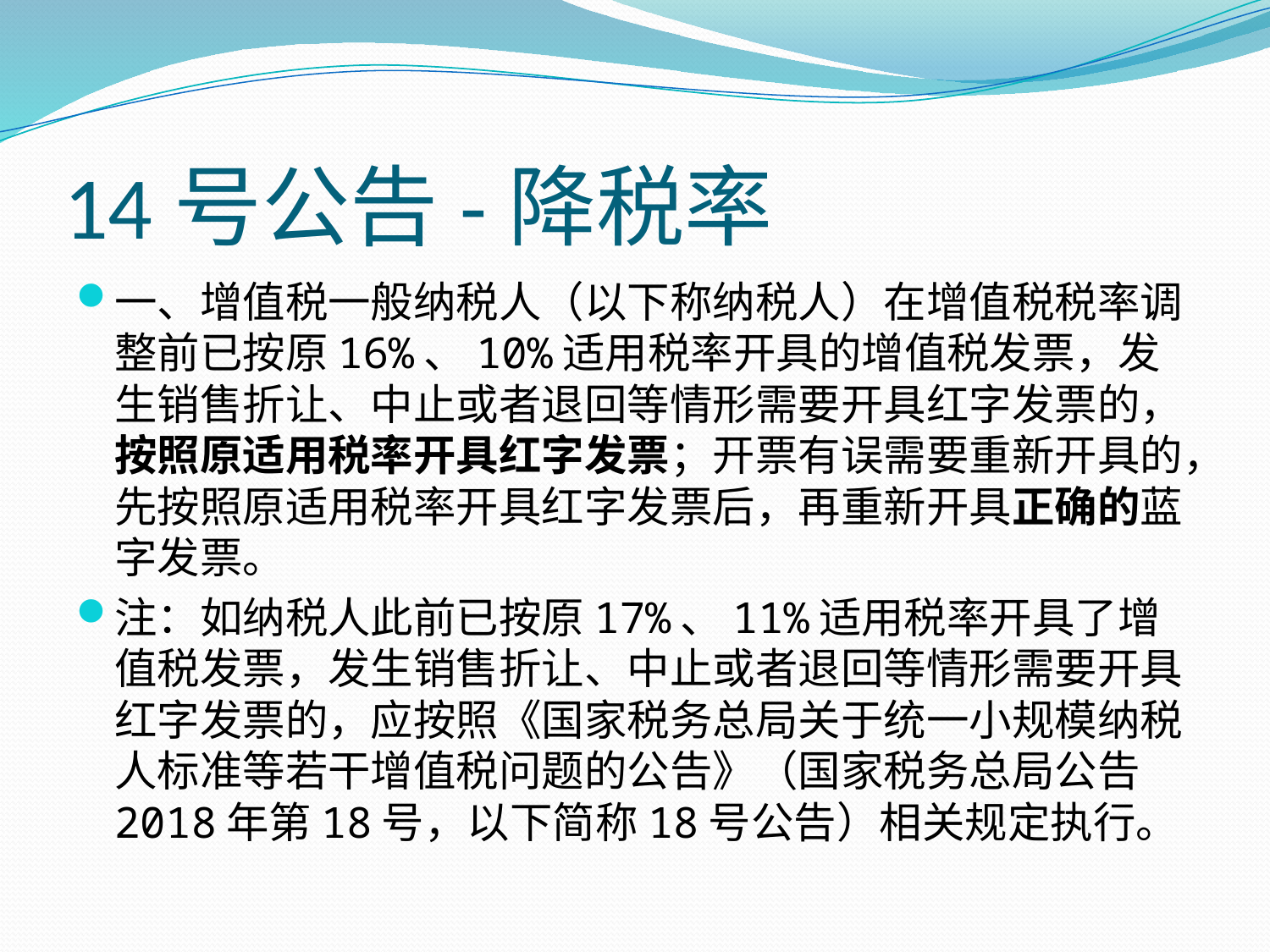

# 14号公告-降税率
一、增值税一般纳税人（以下称纳税人）在增值税税率调整前已按原16%、10%适用税率开具的增值税发票，发生销售折让、中止或者退回等情形需要开具红字发票的，按照原适用税率开具红字发票；开票有误需要重新开具的，先按照原适用税率开具红字发票后，再重新开具正确的蓝字发票。
注：如纳税人此前已按原17%、11%适用税率开具了增值税发票，发生销售折让、中止或者退回等情形需要开具红字发票的，应按照《国家税务总局关于统一小规模纳税人标准等若干增值税问题的公告》（国家税务总局公告2018年第18号，以下简称18号公告）相关规定执行。